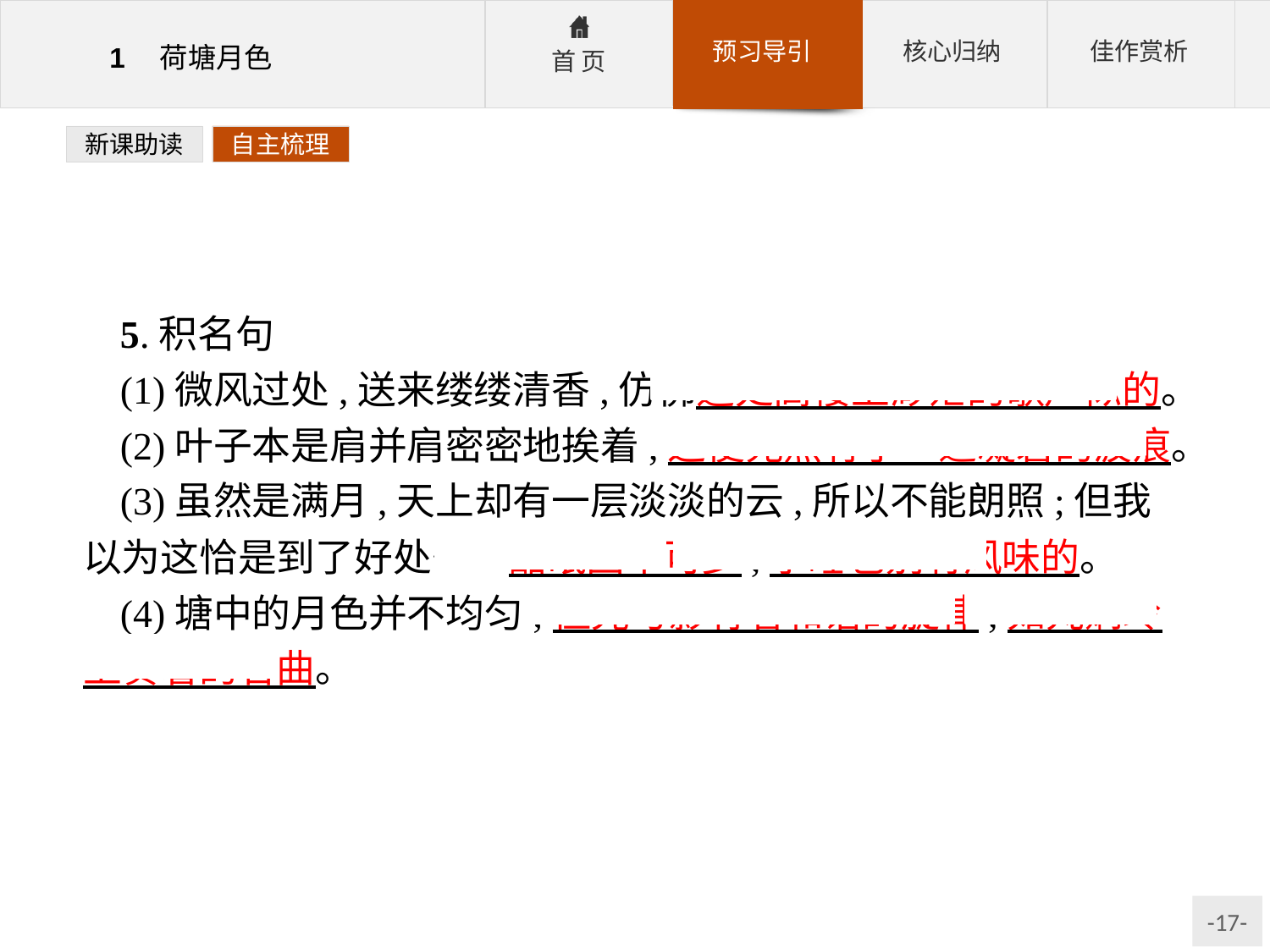

新课助读
自主梳理
5.积名句
(1)微风过处,送来缕缕清香,仿佛远处高楼上渺茫的歌声似的。
(2)叶子本是肩并肩密密地挨着,这便宛然有了一道凝碧的波痕。
(3)虽然是满月,天上却有一层淡淡的云,所以不能朗照;但我以为这恰是到了好处——酣眠固不可少,小睡也别有风味的。
(4)塘中的月色并不均匀;但光与影有着和谐的旋律,如梵婀玲上奏着的名曲。